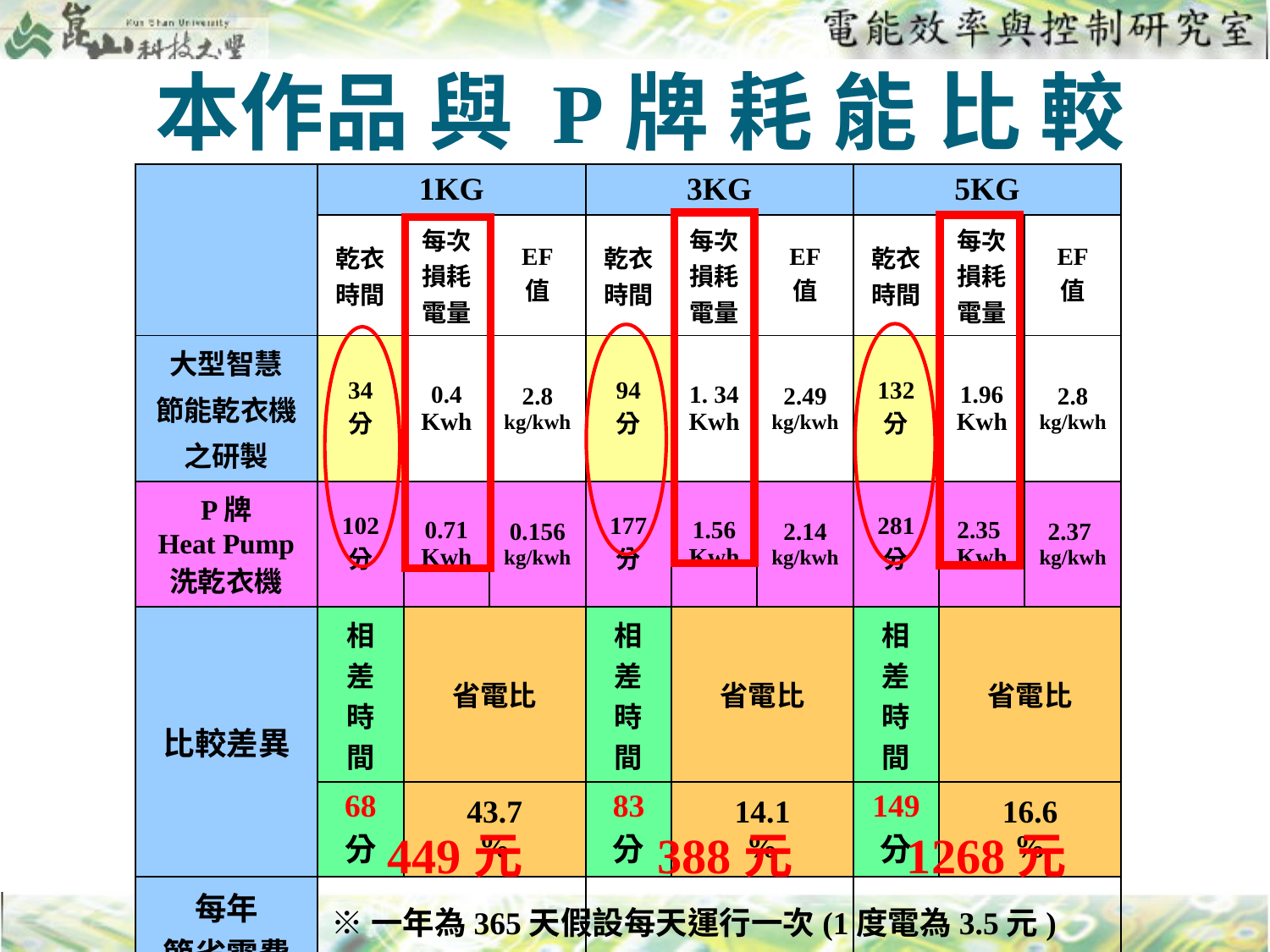

本作品 與 P牌 耗 能 比 較
|  | 1KG |  |  | 3KG |  |  | 5KG |  |  |
| --- | --- | --- | --- | --- | --- | --- | --- | --- | --- |
|  | 乾衣 時間 | 每次 損耗 電量 | EF 值 | 乾衣 時間 | 每次 損耗 電量 | EF 值 | 乾衣 時間 | 每次 損耗 電量 | EF 值 |
| 大型智慧 節能乾衣機 之研製 | 34 分 | 0.4 Kwh | 2.8 kg/kwh | 94 分 | 1. 34 Kwh | 2.49 kg/kwh | 132 分 | 1.96 Kwh | 2.8 kg/kwh |
| P牌 Heat Pump 洗乾衣機 | 102 分 | 0.71 Kwh | 0.156 kg/kwh | 177 分 | 1.56 Kwh | 2.14 kg/kwh | 281 分 | 2.35 Kwh | 2.37 kg/kwh |
| 比較差異 | 相 差 時 間 | 省電比 |  | 相 差 時 間 | 省電比 |  | 相 差 時 間 | 省電比 |  |
|  | 68 分 | 43.7 % |  | 83 分 | 14.1 % |  | 149 分 | 16.6 % |  |
| 每年 節省電費 |  |  |  |  |  |  |  |  |  |

449元
388元
1268元
※一年為365天假設每天運行一次(1度電為3.5元)